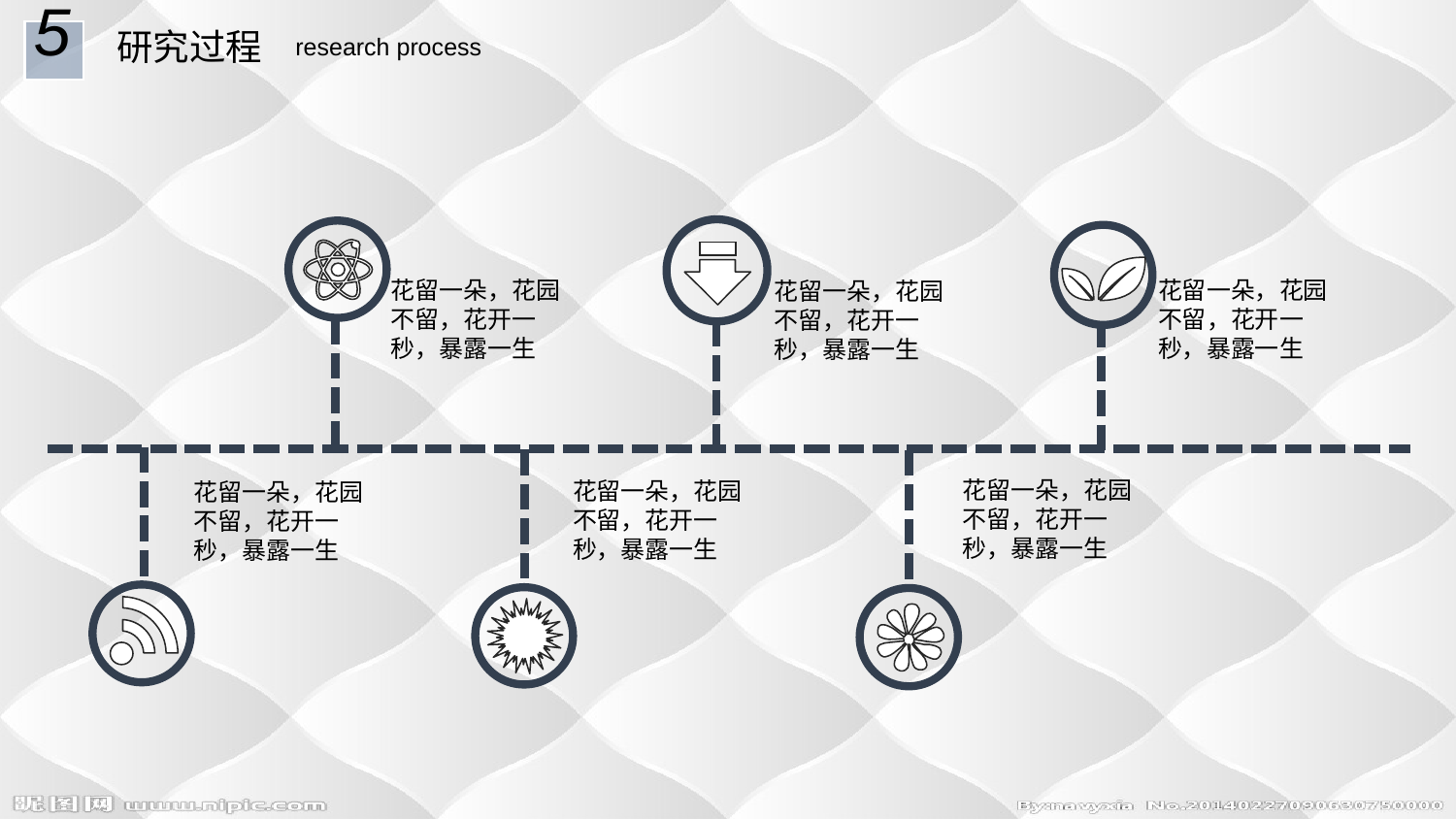

5
研究过程

research process

花留一朵，花园不留，花开一秒，暴露一生

花留一朵，花园不留，花开一秒，暴露一生
花留一朵，花园不留，花开一秒，暴露一生
花留一朵，花园不留，花开一秒，暴露一生
花留一朵，花园不留，花开一秒，暴露一生
花留一朵，花园不留，花开一秒，暴露一生